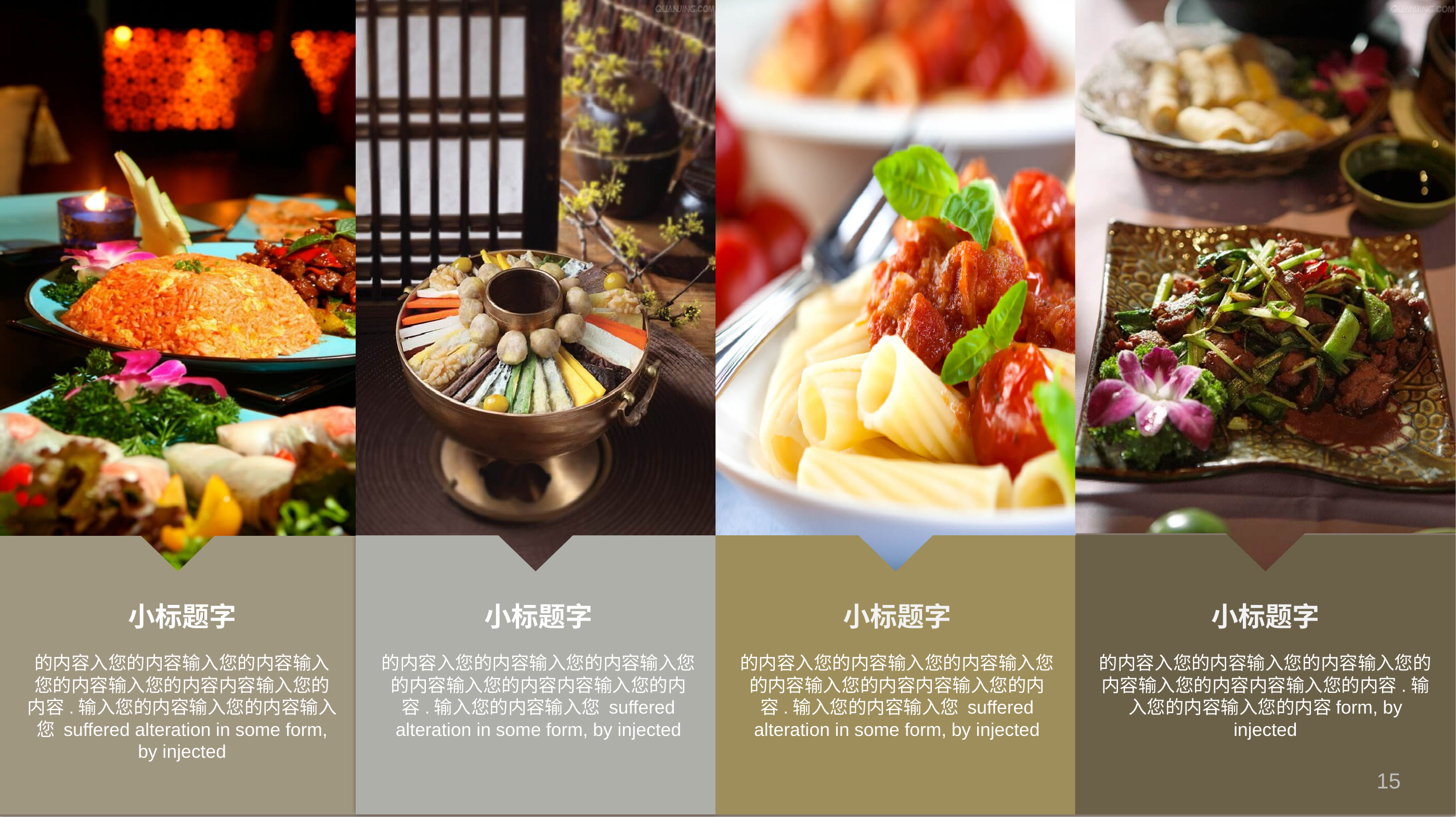

15

小标题字
的内容入您的内容输入您的内容输入您的内容输入您的内容内容输入您的内容.输入您的内容输入您的内容输入您 suffered alteration in some form, by injected

小标题字
的内容入您的内容输入您的内容输入您的内容输入您的内容内容输入您的内容.输入您的内容输入您 suffered alteration in some form, by injected

小标题字
的内容入您的内容输入您的内容输入您的内容输入您的内容内容输入您的内容.输入您的内容输入您 suffered alteration in some form, by injected

小标题字
的内容入您的内容输入您的内容输入您的内容输入您的内容内容输入您的内容.输入您的内容输入您的内容form, by injected
15